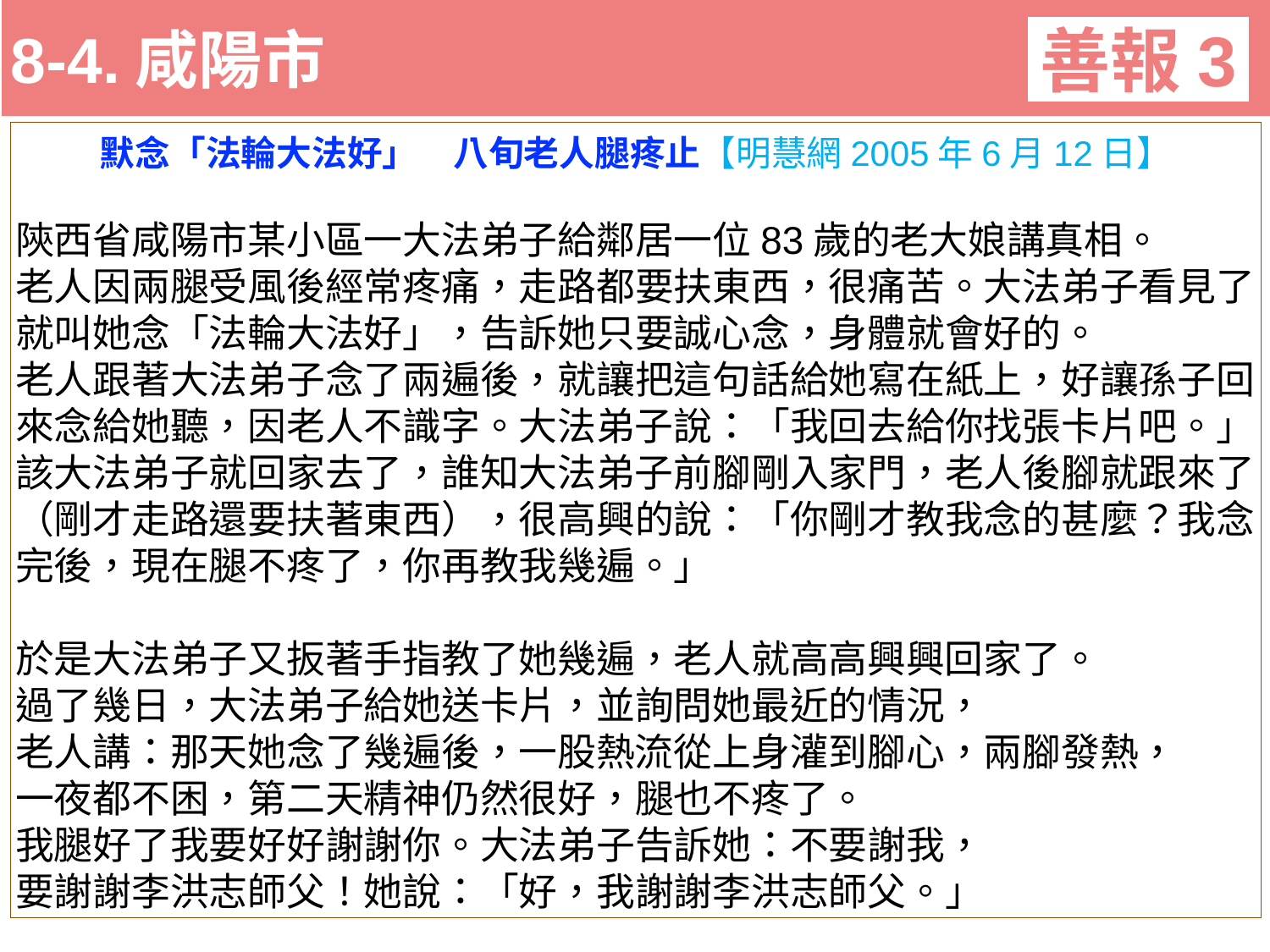

8-4.咸陽市
善報3
11-3. XX市官員惡報實例
默念「法輪大法好」　八旬老人腿疼止【明慧網2005年6月12日】

陝西省咸陽市某小區一大法弟子給鄰居一位83歲的老大娘講真相。
老人因兩腿受風後經常疼痛，走路都要扶東西，很痛苦。大法弟子看見了就叫她念「法輪大法好」，告訴她只要誠心念，身體就會好的。
老人跟著大法弟子念了兩遍後，就讓把這句話給她寫在紙上，好讓孫子回來念給她聽，因老人不識字。大法弟子說：「我回去給你找張卡片吧。」該大法弟子就回家去了，誰知大法弟子前腳剛入家門，老人後腳就跟來了（剛才走路還要扶著東西），很高興的說：「你剛才教我念的甚麼？我念完後，現在腿不疼了，你再教我幾遍。」

於是大法弟子又扳著手指教了她幾遍，老人就高高興興回家了。
過了幾日，大法弟子給她送卡片，並詢問她最近的情況，
老人講：那天她念了幾遍後，一股熱流從上身灌到腳心，兩腳發熱，
一夜都不困，第二天精神仍然很好，腿也不疼了。
我腿好了我要好好謝謝你。大法弟子告訴她：不要謝我，
要謝謝李洪志師父！她說：「好，我謝謝李洪志師父。」